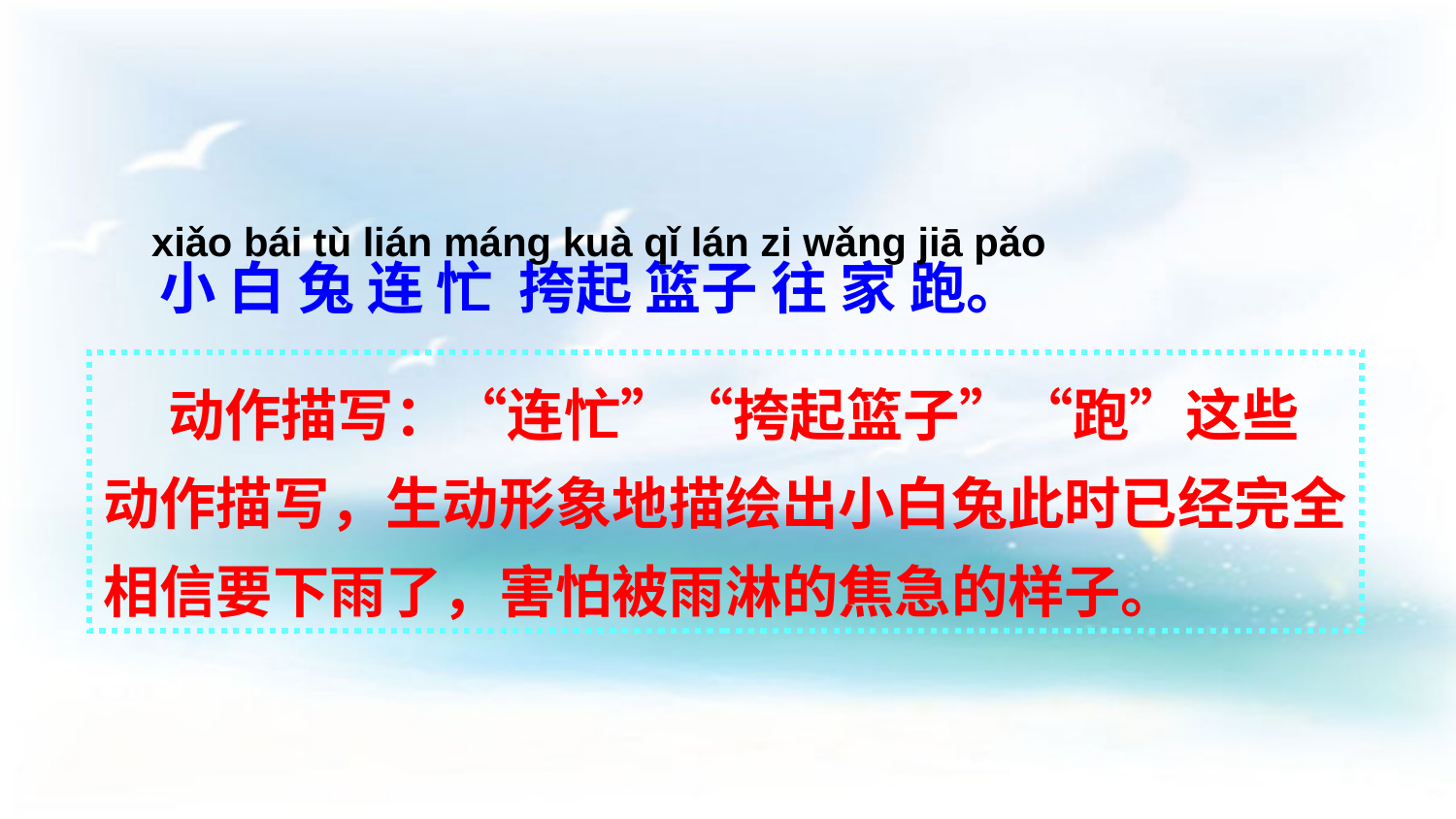

xiǎo bái tù lián mánɡ kuà qǐ lán zi wǎnɡ jiā pǎo
    小 白 兔 连 忙  挎起 篮子 往 家 跑。
    动作描写：“连忙”“挎起篮子”“跑”这些动作描写，生动形象地描绘出小白兔此时已经完全相信要下雨了，害怕被雨淋的焦急的样子。